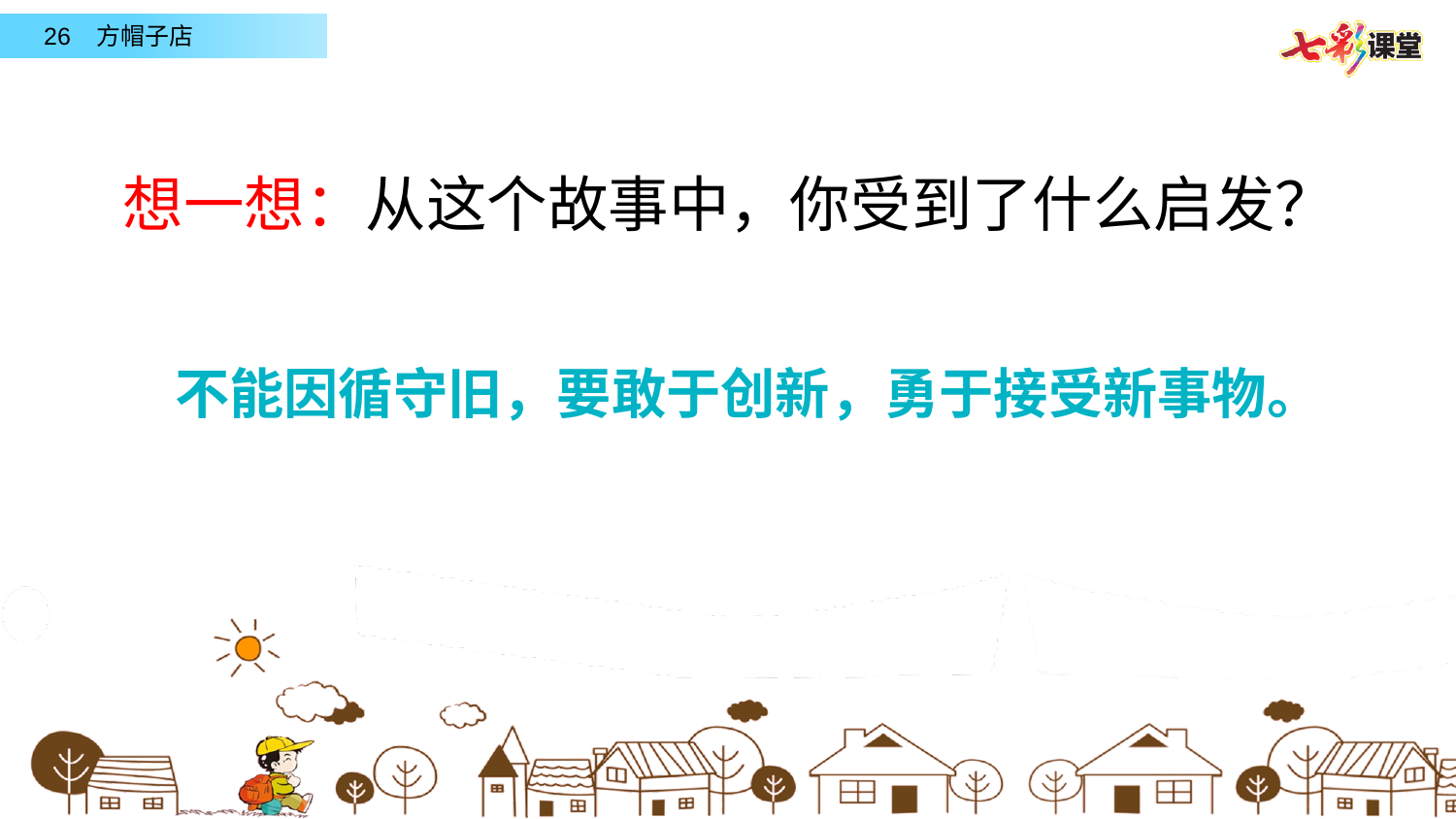

想一想：从这个故事中，你受到了什么启发？
不能因循守旧，要敢于创新，勇于接受新事物。